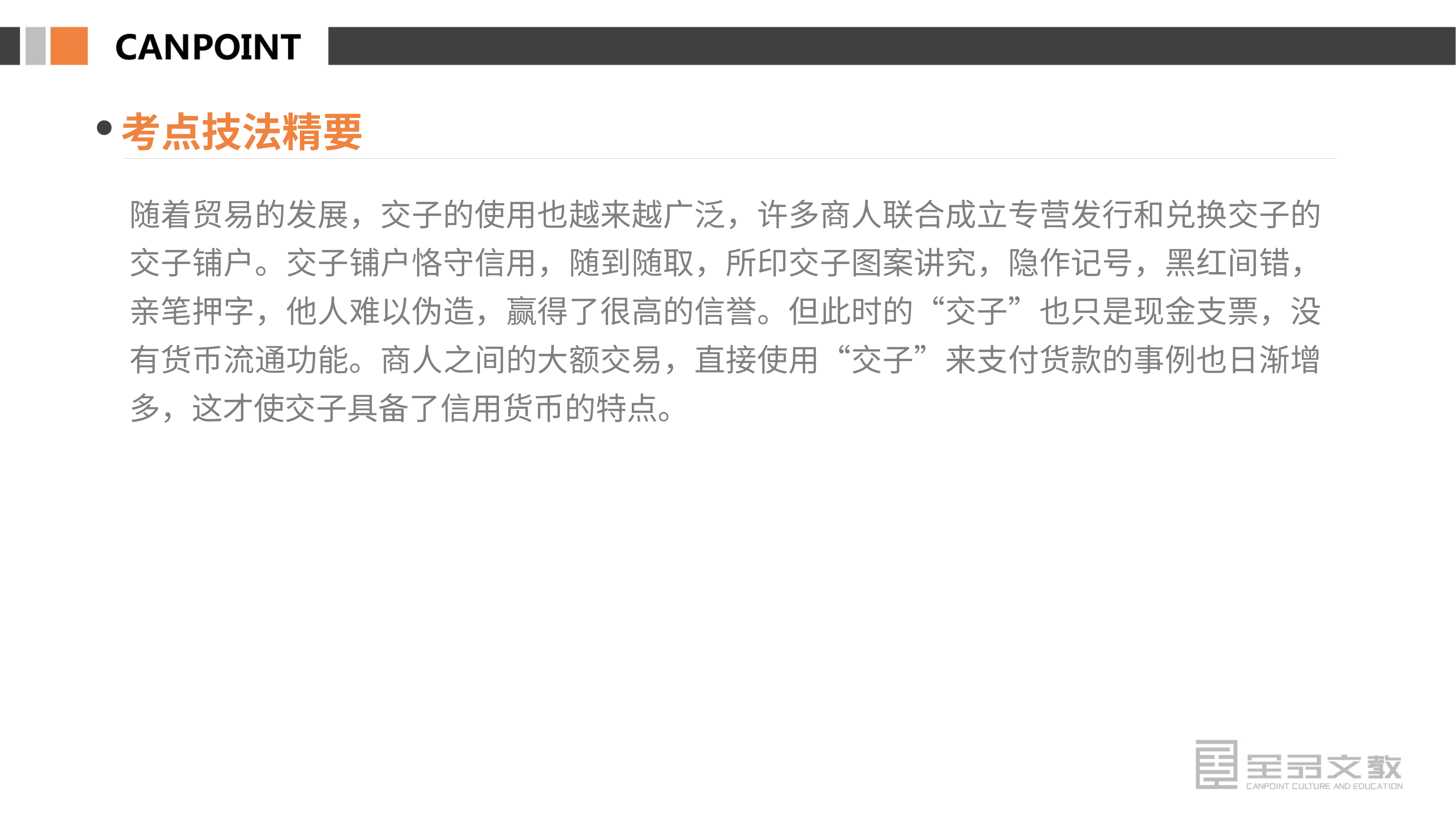

考点技法精要

随着贸易的发展，交子的使用也越来越广泛，许多商人联合成立专营发行和兑换交子的交子铺户。交子铺户恪守信用，随到随取，所印交子图案讲究，隐作记号，黑红间错，亲笔押字，他人难以伪造，赢得了很高的信誉。但此时的“交子”也只是现金支票，没有货币流通功能。商人之间的大额交易，直接使用“交子”来支付货款的事例也日渐增多，这才使交子具备了信用货币的特点。